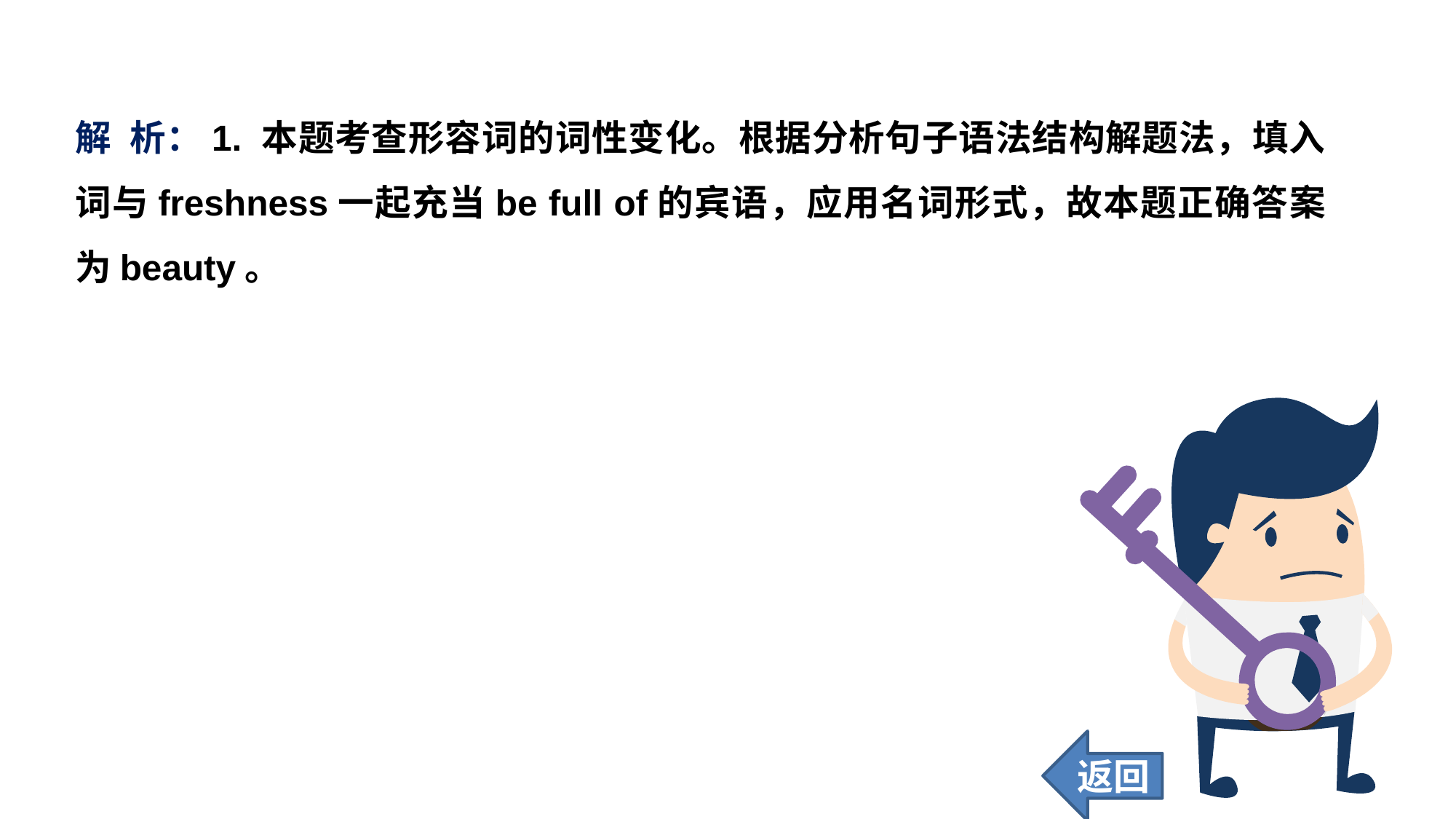

解  析：1. 本题考查形容词的词性变化。根据分析句子语法结构解题法，填入词与freshness一起充当be full of的宾语，应用名词形式，故本题正确答案为beauty。

返回
195